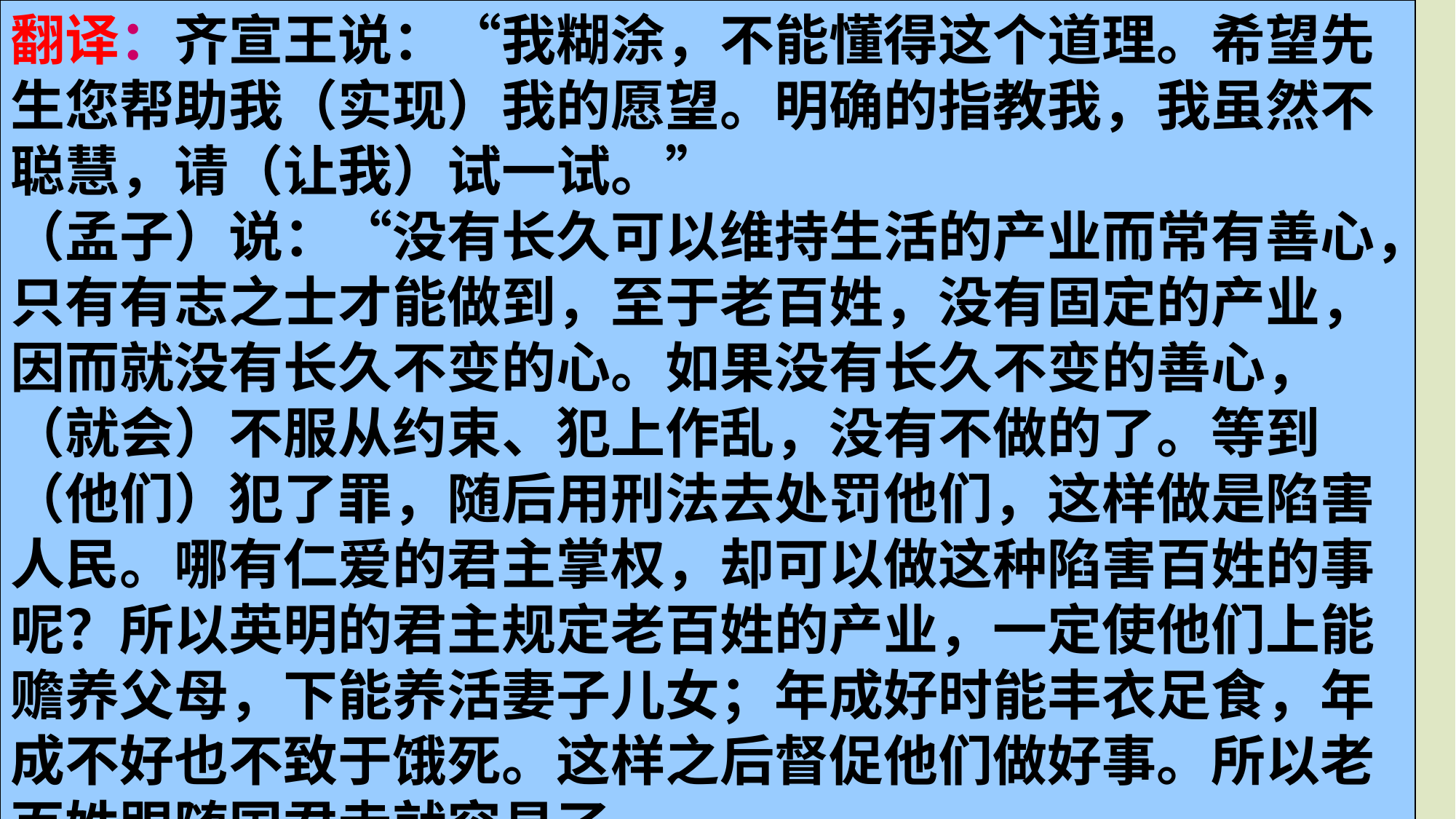

翻译：齐宣王说：“我糊涂，不能懂得这个道理。希望先生您帮助我（实现）我的愿望。明确的指教我，我虽然不聪慧，请（让我）试一试。”
（孟子）说：“没有长久可以维持生活的产业而常有善心，只有有志之士才能做到，至于老百姓，没有固定的产业，因而就没有长久不变的心。如果没有长久不变的善心，（就会）不服从约束、犯上作乱，没有不做的了。等到（他们）犯了罪，随后用刑法去处罚他们，这样做是陷害人民。哪有仁爱的君主掌权，却可以做这种陷害百姓的事呢？所以英明的君主规定老百姓的产业，一定使他们上能赡养父母，下能养活妻子儿女；年成好时能丰衣足食，年成不好也不致于饿死。这样之后督促他们做好事。所以老百姓跟随国君走就容易了。